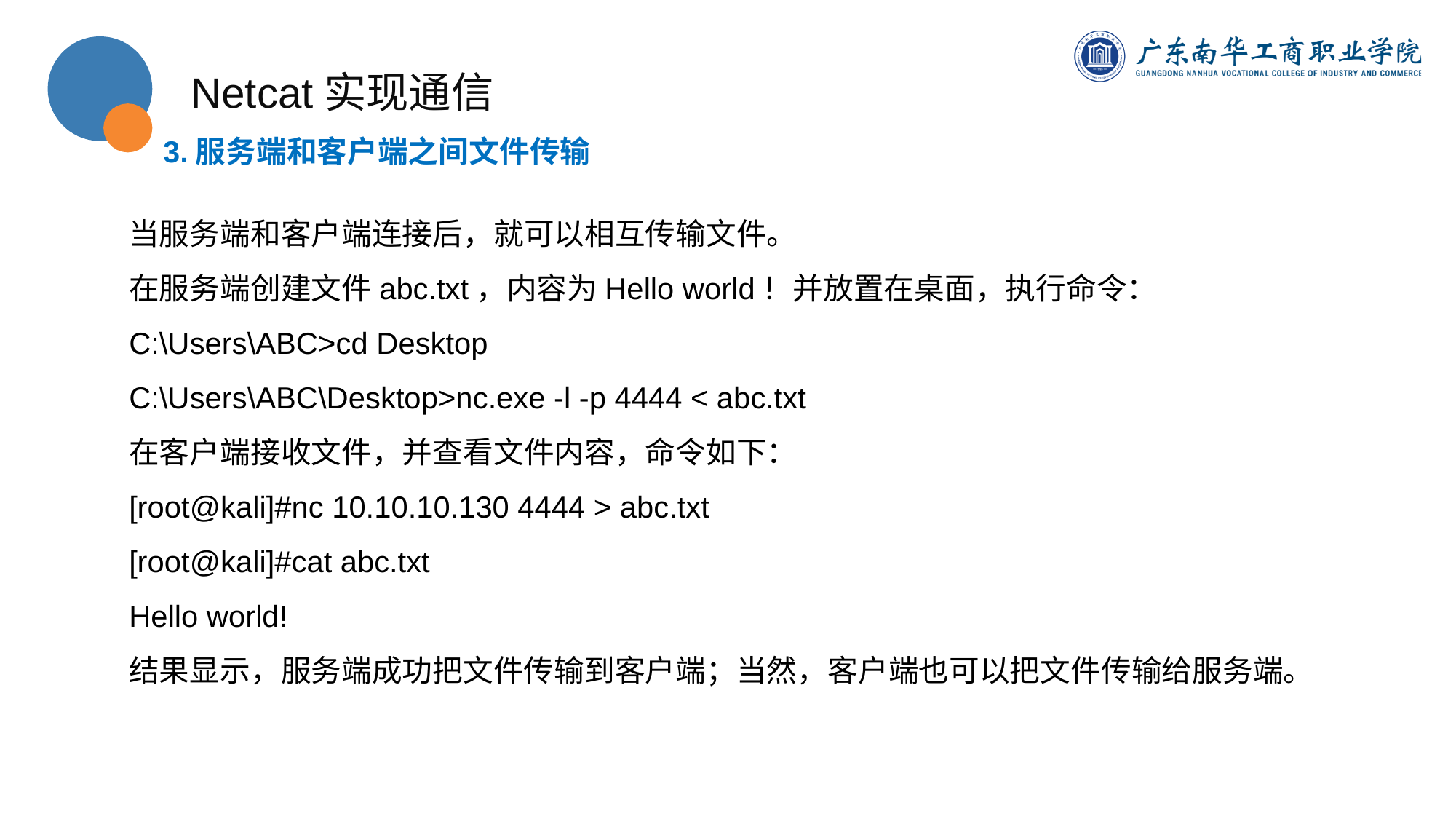

Netcat实现通信

3.服务端和客户端之间文件传输
当服务端和客户端连接后，就可以相互传输文件。
在服务端创建文件abc.txt，内容为Hello world！并放置在桌面，执行命令：
C:\Users\ABC>cd Desktop
C:\Users\ABC\Desktop>nc.exe -l -p 4444 < abc.txt
在客户端接收文件，并查看文件内容，命令如下：
[root@kali]#nc 10.10.10.130 4444 > abc.txt
[root@kali]#cat abc.txt
Hello world!
结果显示，服务端成功把文件传输到客户端；当然，客户端也可以把文件传输给服务端。